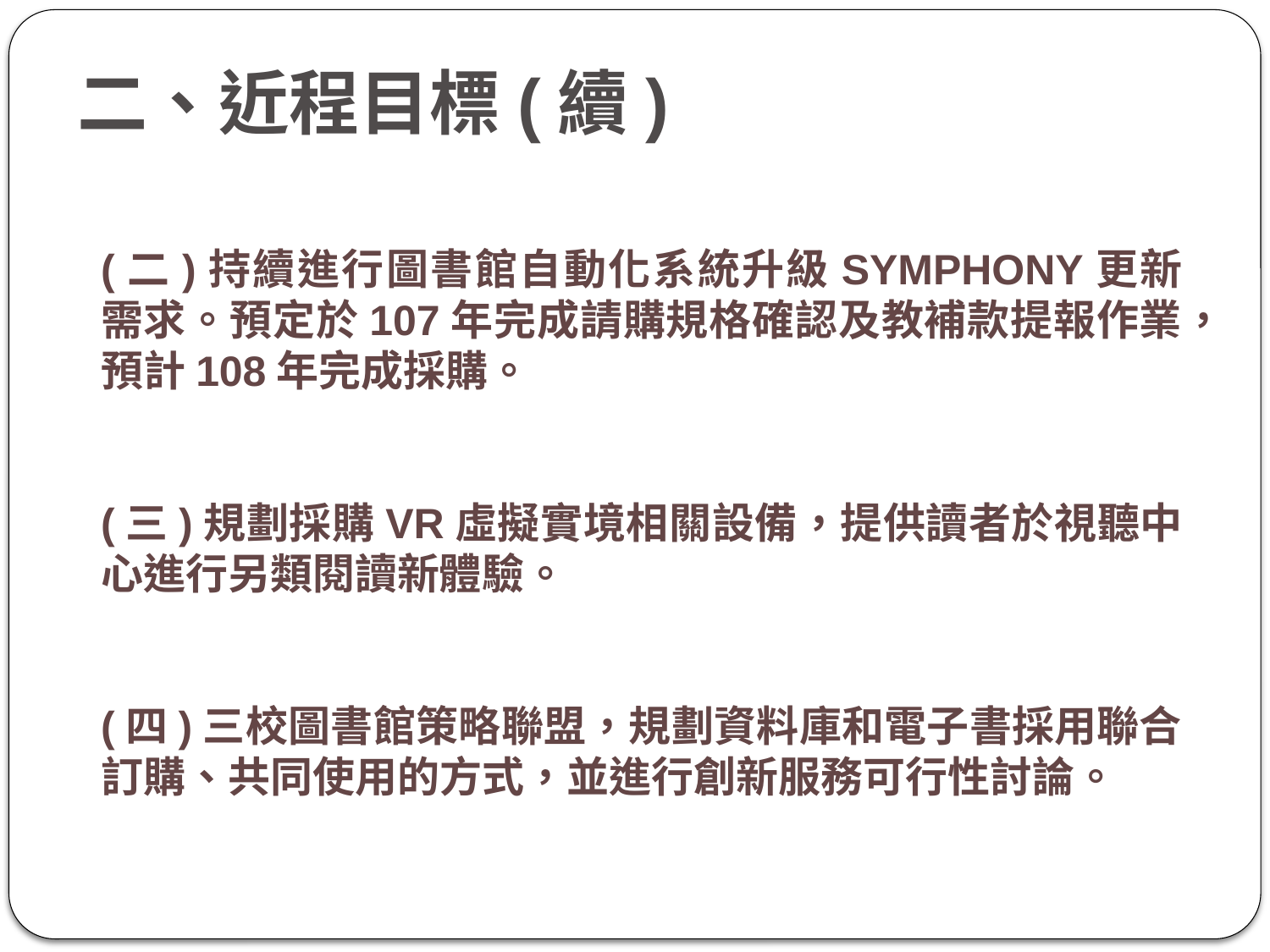

# 二、近程目標(續)
(二)持續進行圖書館自動化系統升級Symphony更新需求。預定於107年完成請購規格確認及教補款提報作業，預計108年完成採購。

(三)規劃採購VR虛擬實境相關設備，提供讀者於視聽中心進行另類閱讀新體驗。

(四)三校圖書館策略聯盟，規劃資料庫和電子書採用聯合訂購、共同使用的方式，並進行創新服務可行性討論。